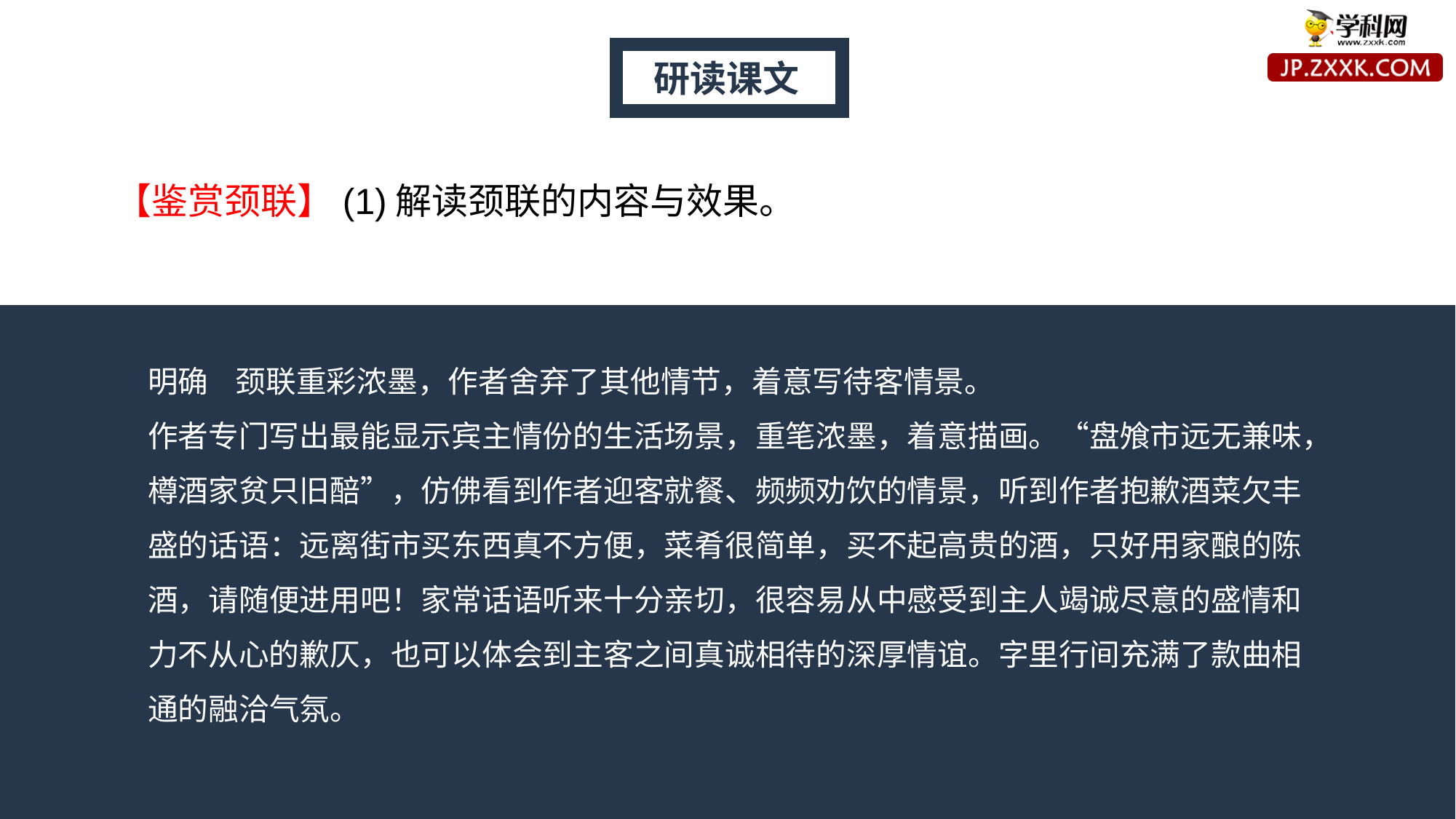

研读课文
【鉴赏颈联】(1)解读颈联的内容与效果。

明确    颈联重彩浓墨，作者舍弃了其他情节，着意写待客情景。
作者专门写出最能显示宾主情份的生活场景，重笔浓墨，着意描画。“盘飧市远无兼味，樽酒家贫只旧醅”，仿佛看到作者迎客就餐、频频劝饮的情景，听到作者抱歉酒菜欠丰盛的话语：远离街市买东西真不方便，菜肴很简单，买不起高贵的酒，只好用家酿的陈酒，请随便进用吧！家常话语听来十分亲切，很容易从中感受到主人竭诚尽意的盛情和力不从心的歉仄，也可以体会到主客之间真诚相待的深厚情谊。字里行间充满了款曲相通的融洽气氛。